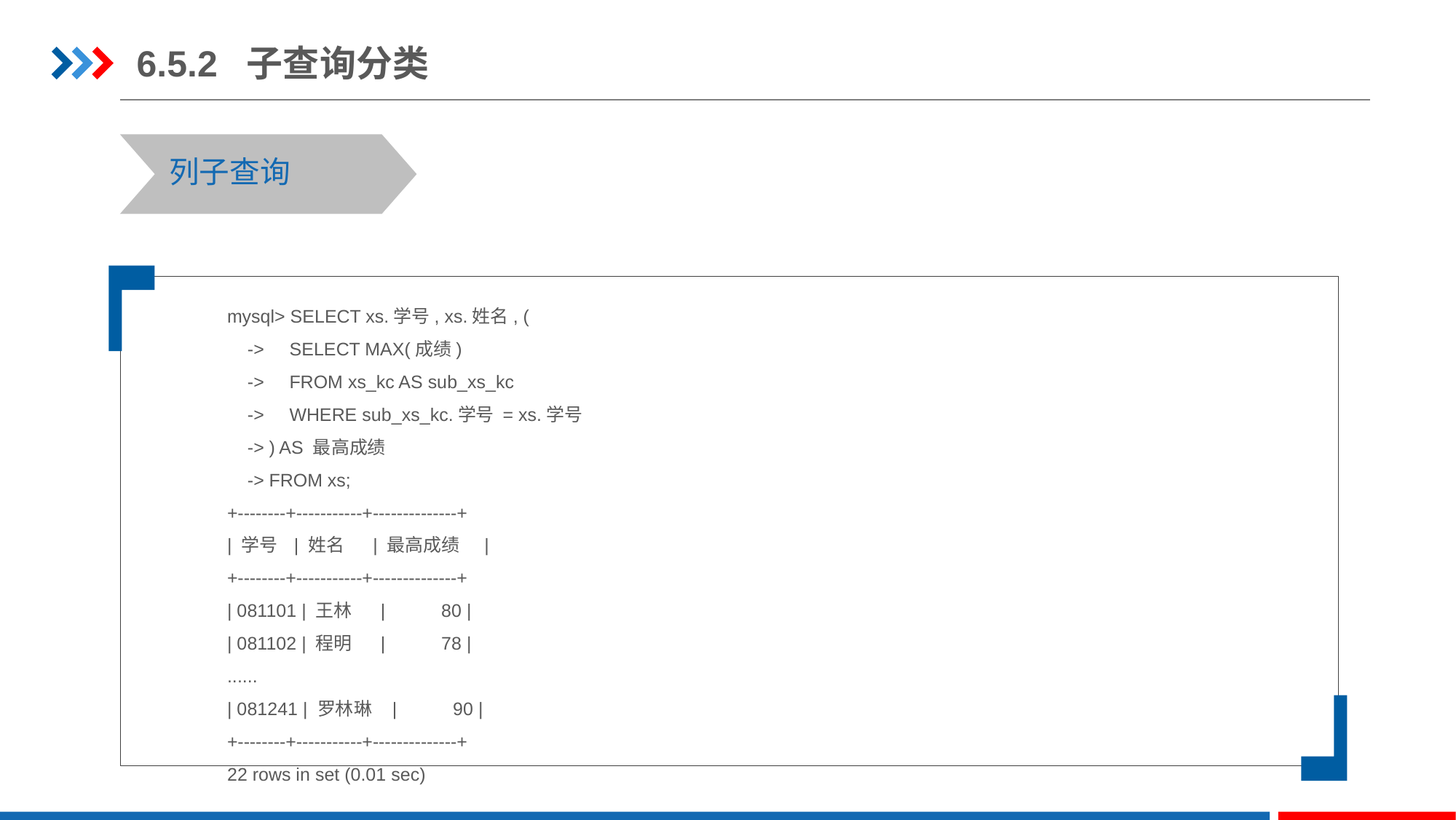

6.5.2  子查询分类

列子查询

mysql> SELECT xs.学号, xs.姓名, (
    ->     SELECT MAX(成绩)
    ->     FROM xs_kc AS sub_xs_kc
    ->     WHERE sub_xs_kc.学号 = xs.学号
    -> ) AS 最高成绩
    -> FROM xs;
+--------+-----------+--------------+
| 学号   | 姓名      | 最高成绩     |
+--------+-----------+--------------+
| 081101 | 王林      |           80 |
| 081102 | 程明      |           78 |
......
| 081241 | 罗林琳    |           90 |
+--------+-----------+--------------+
22 rows in set (0.01 sec)